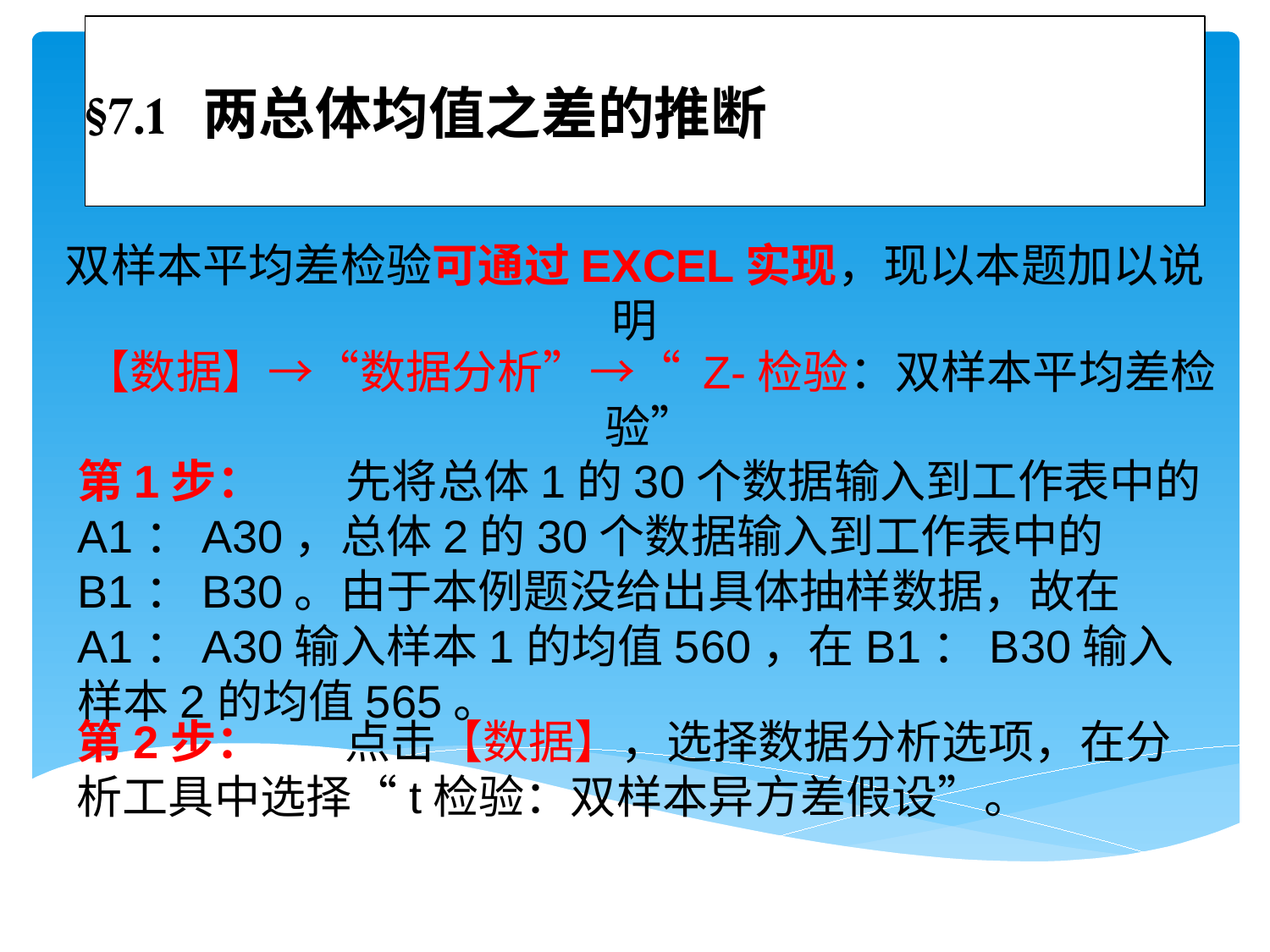

# §7.1  两总体均值之差的推断
双样本平均差检验可通过EXCEL实现，现以本题加以说明
【数据】→“数据分析”→“ Z-检验：双样本平均差检验”
第1步：        先将总体1的30个数据输入到工作表中的A1：A30，总体2的30个数据输入到工作表中的B1：B30。由于本例题没给出具体抽样数据，故在A1：A30输入样本1的均值560，在B1：B30输入样本2的均值565。
第2步：        点击【数据】，选择数据分析选项，在分析工具中选择“t检验：双样本异方差假设”。